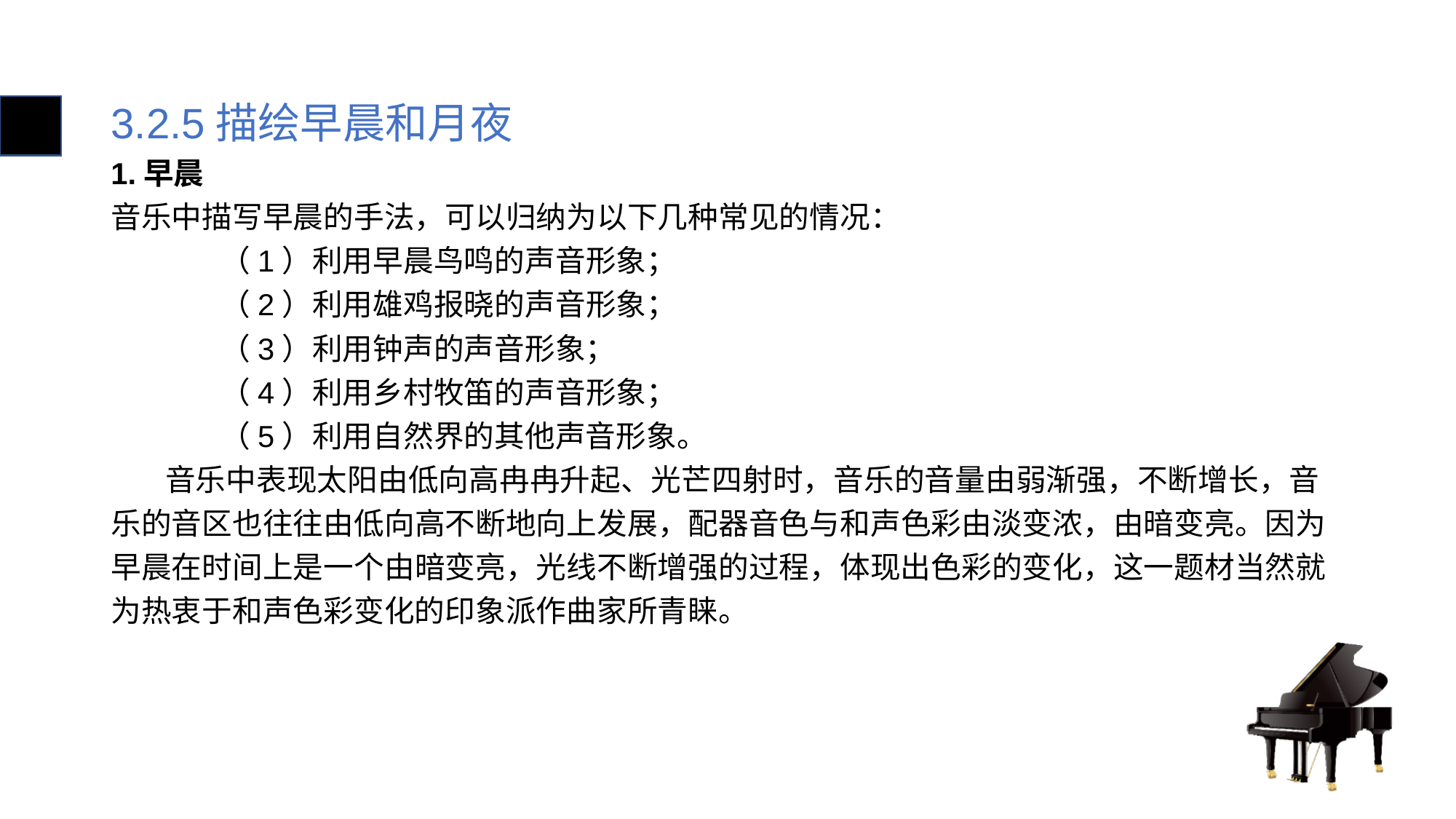

# 3.2.5描绘早晨和月夜
1.早晨
音乐中描写早晨的手法，可以归纳为以下几种常见的情况：
	（1）利用早晨鸟鸣的声音形象；
	（2）利用雄鸡报晓的声音形象；
	（3）利用钟声的声音形象；
	（4）利用乡村牧笛的声音形象；
	（5）利用自然界的其他声音形象。
       音乐中表现太阳由低向高冉冉升起、光芒四射时，音乐的音量由弱渐强，不断增长，音乐的音区也往往由低向高不断地向上发展，配器音色与和声色彩由淡变浓，由暗变亮。因为早晨在时间上是一个由暗变亮，光线不断增强的过程，体现出色彩的变化，这一题材当然就为热衷于和声色彩变化的印象派作曲家所青睐。